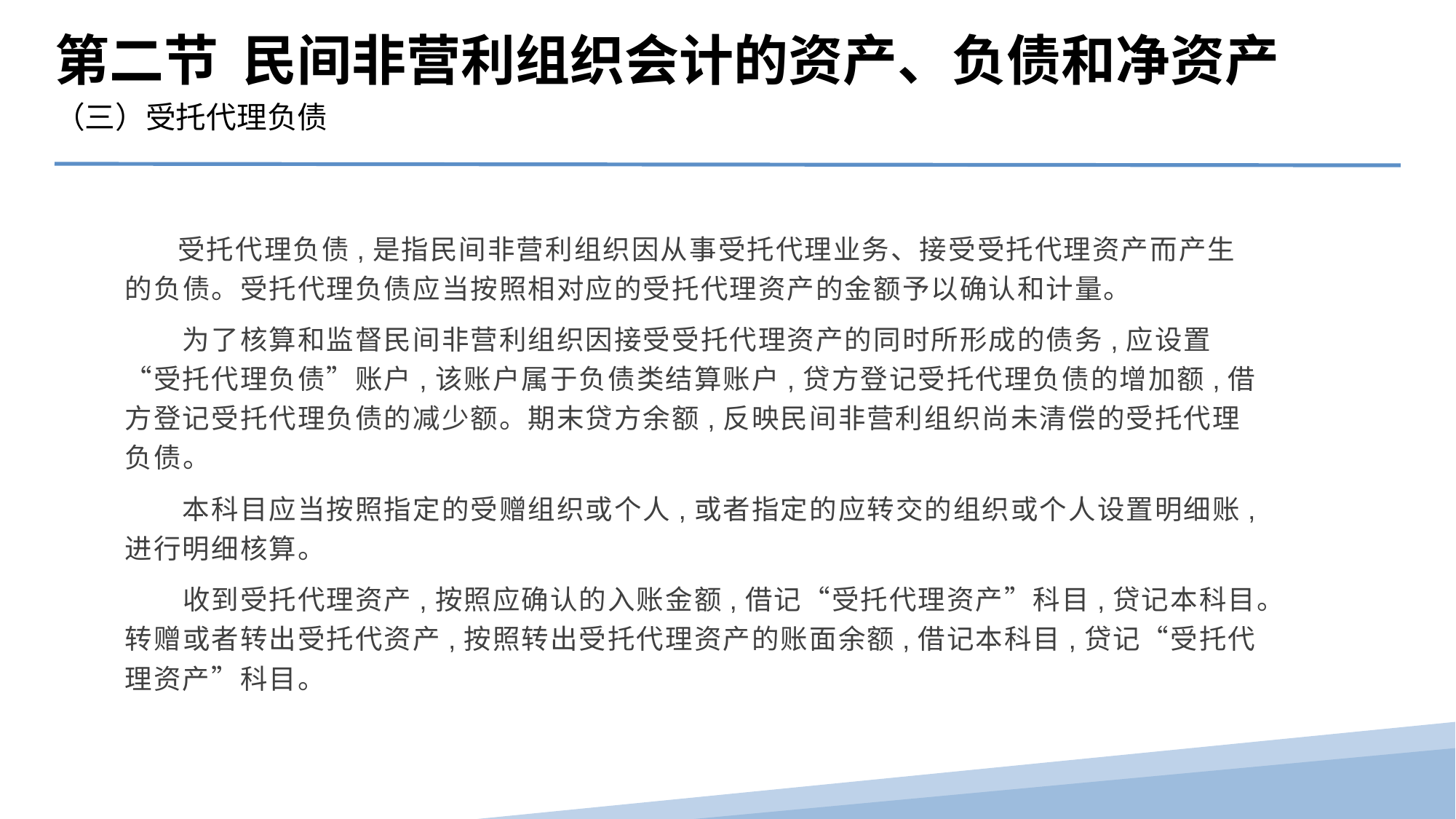

第二节  民间非营利组织会计的资产、负债和净资产
（三）受托代理负债
      受托代理负债,是指民间非营利组织因从事受托代理业务、接受受托代理资产而产生的负债。受托代理负债应当按照相对应的受托代理资产的金额予以确认和计量。
　　为了核算和监督民间非营利组织因接受受托代理资产的同时所形成的债务,应设置“受托代理负债”账户,该账户属于负债类结算账户,贷方登记受托代理负债的增加额,借方登记受托代理负债的减少额。期末贷方余额,反映民间非营利组织尚未清偿的受托代理负债。
　　本科目应当按照指定的受赠组织或个人,或者指定的应转交的组织或个人设置明细账,进行明细核算。
　　收到受托代理资产,按照应确认的入账金额,借记“受托代理资产”科目,贷记本科目。转赠或者转出受托代资产,按照转出受托代理资产的账面余额,借记本科目,贷记“受托代理资产”科目。